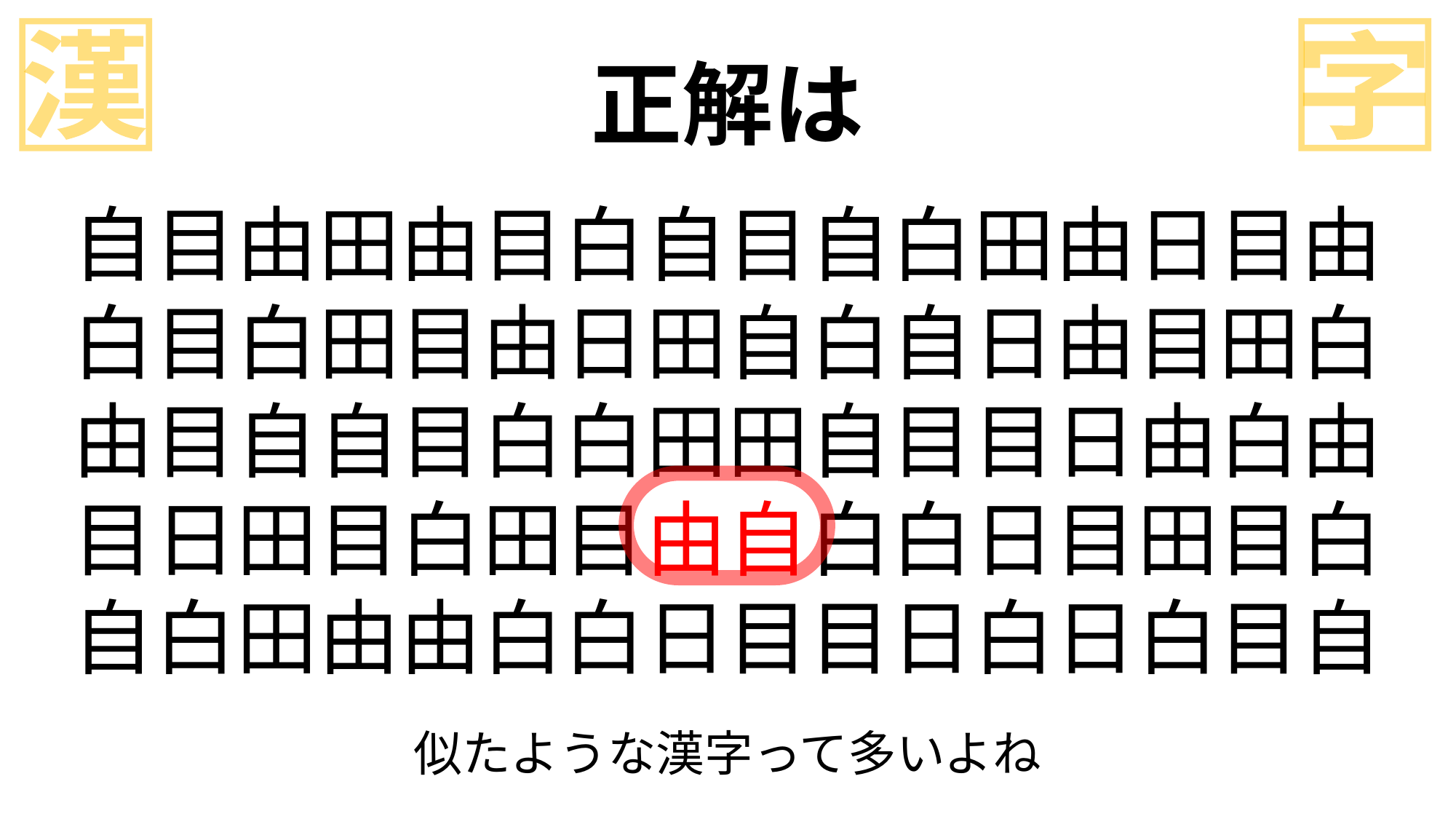

漢

字
正解は
自目由田由目白自目自白田由日目由
白目白田目由日田自白自日由目田白
由目自自目白白田田自目目日由白由
目日田目白田目由自白白日目田目白
自白田由由白白日目目日白日白目自

似たような漢字って多いよね